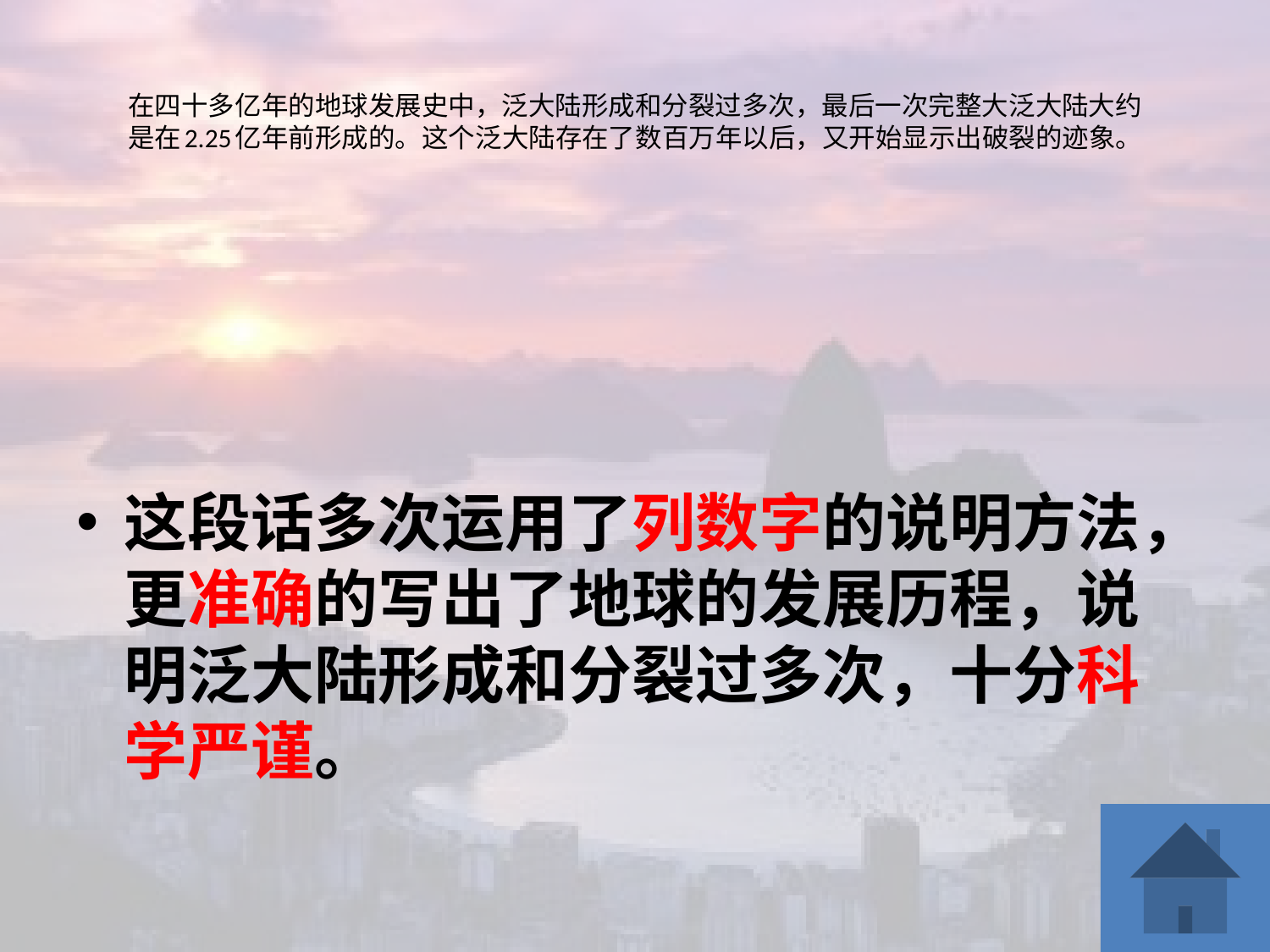

# 在四十多亿年的地球发展史中，泛大陆形成和分裂过多次，最后一次完整大泛大陆大约是在2.25亿年前形成的。这个泛大陆存在了数百万年以后，又开始显示出破裂的迹象。
这段话多次运用了列数字的说明方法，更准确的写出了地球的发展历程，说明泛大陆形成和分裂过多次，十分科学严谨。